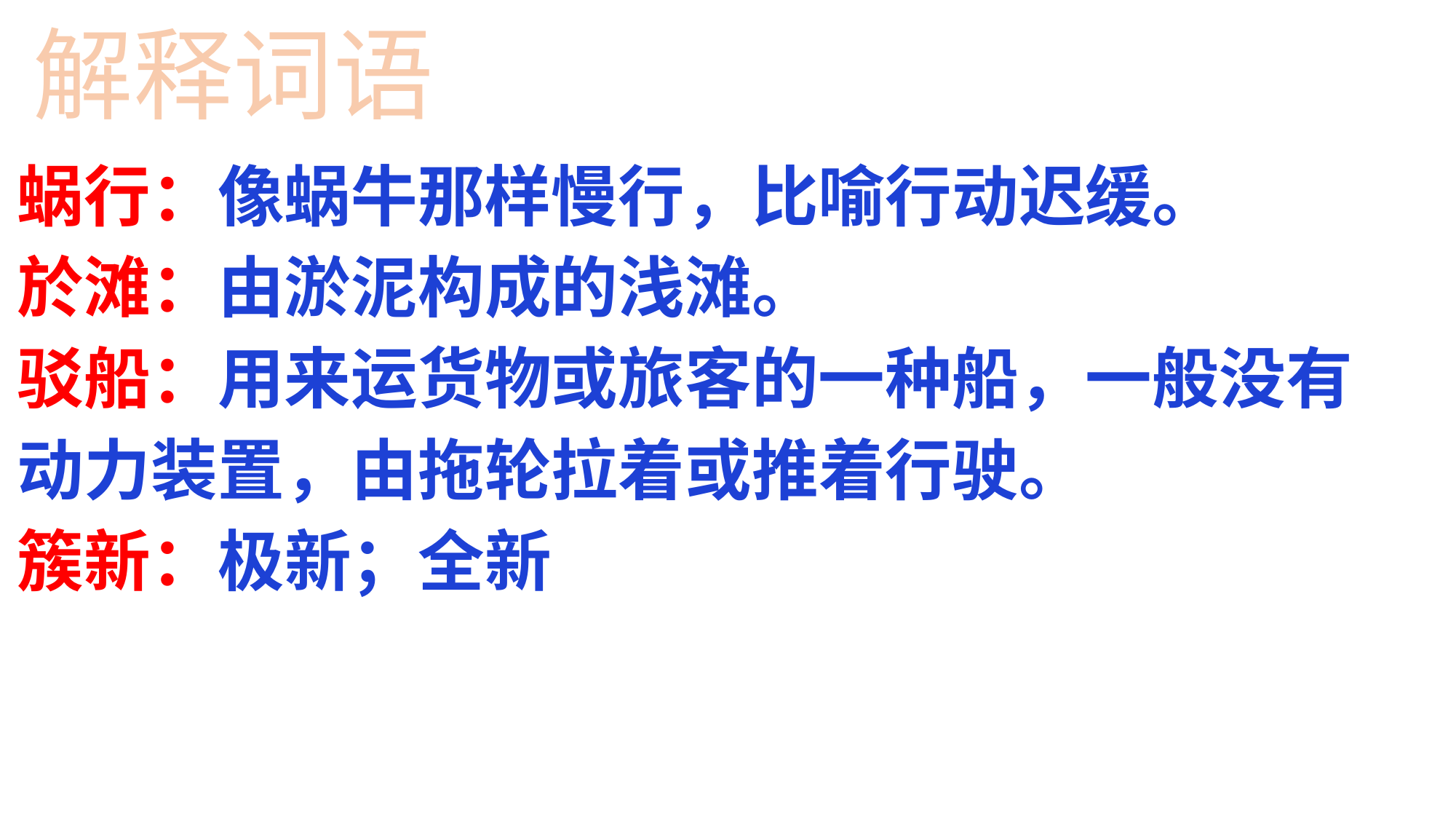

解释词语
蜗行：像蜗牛那样慢行，比喻行动迟缓。
於滩：由淤泥构成的浅滩。
驳船：用来运货物或旅客的一种船，一般没有动力装置，由拖轮拉着或推着行驶。
簇新：极新；全新